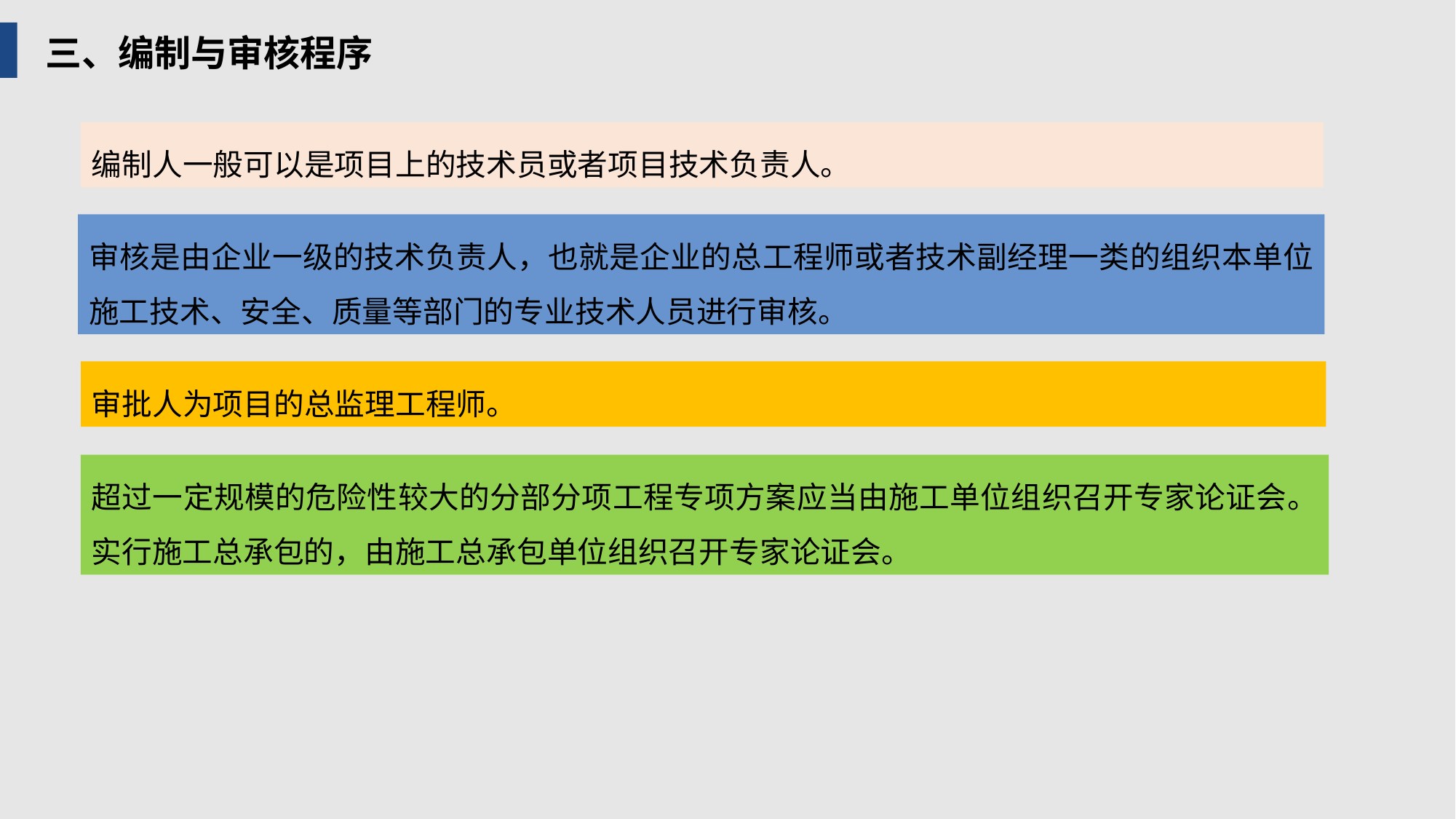

三、编制与审核程序
编制人一般可以是项目上的技术员或者项目技术负责人。
审核是由企业一级的技术负责人，也就是企业的总工程师或者技术副经理一类的组织本单位施工技术、安全、质量等部门的专业技术人员进行审核。
审批人为项目的总监理工程师。
超过一定规模的危险性较大的分部分项工程专项方案应当由施工单位组织召开专家论证会。实行施工总承包的，由施工总承包单位组织召开专家论证会。